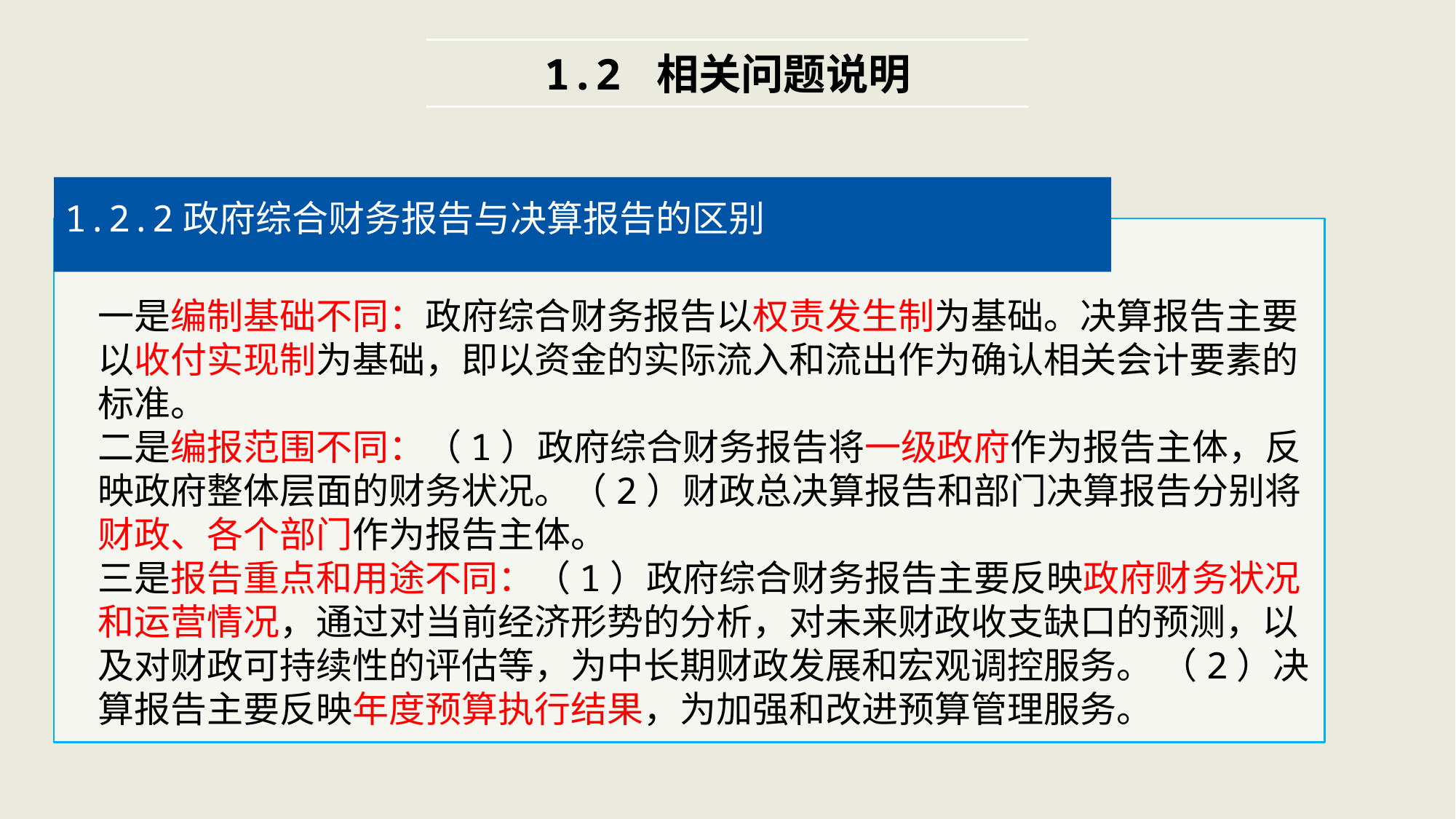

1.2 相关问题说明

1.2.2政府综合财务报告与决算报告的区别

一是编制基础不同：政府综合财务报告以权责发生制为基础。决算报告主要以收付实现制为基础，即以资金的实际流入和流出作为确认相关会计要素的标准。
二是编报范围不同：（1）政府综合财务报告将一级政府作为报告主体，反映政府整体层面的财务状况。（2）财政总决算报告和部门决算报告分别将财政、各个部门作为报告主体。
三是报告重点和用途不同：（1）政府综合财务报告主要反映政府财务状况和运营情况，通过对当前经济形势的分析，对未来财政收支缺口的预测，以及对财政可持续性的评估等，为中长期财政发展和宏观调控服务。 （2）决算报告主要反映年度预算执行结果，为加强和改进预算管理服务。

19